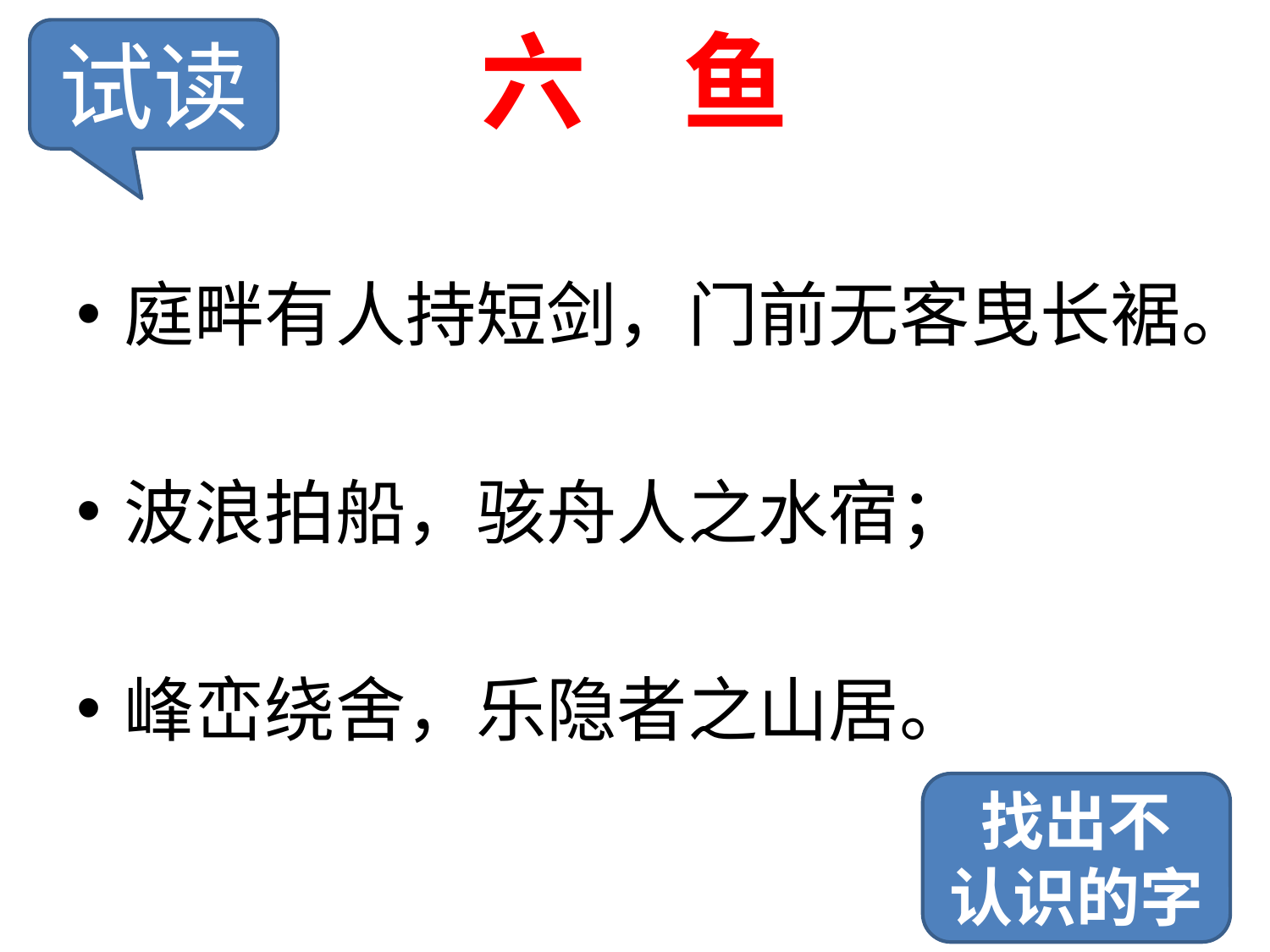

# 六    鱼
试读
庭畔有人持短剑，门前无客曳长裾。

波浪拍船，骇舟人之水宿；

峰峦绕舍，乐隐者之山居。
找出不
认识的字